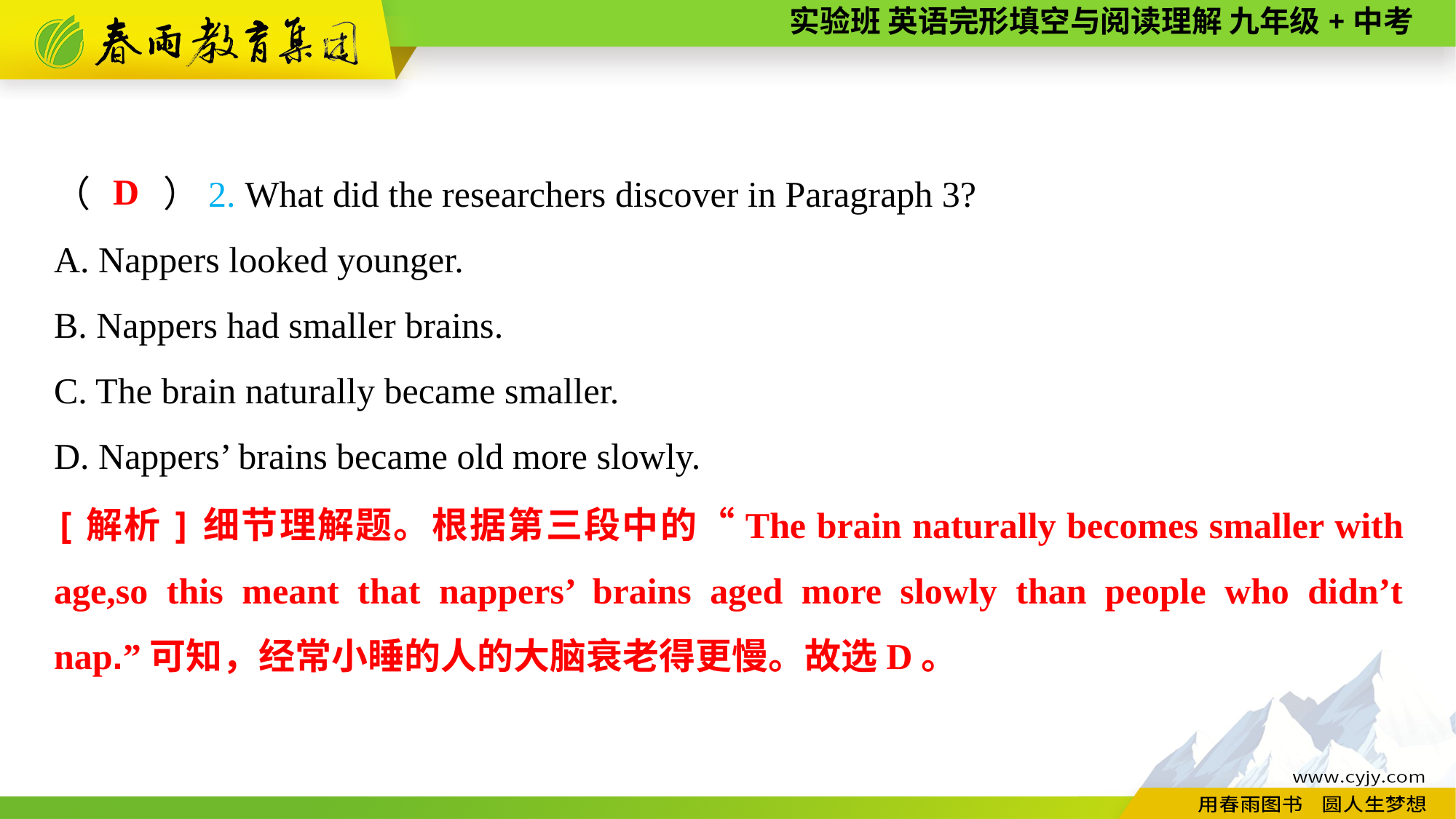

（　　）2. What did the researchers discover in Paragraph 3?
A. Nappers looked younger.
B. Nappers had smaller brains.
C. The brain naturally became smaller.
D. Nappers’ brains became old more slowly.
D
[解析]细节理解题。根据第三段中的“The brain naturally becomes smaller with age,so this meant that nappers’ brains aged more slowly than people who didn’t nap.”可知，经常小睡的人的大脑衰老得更慢。故选D。